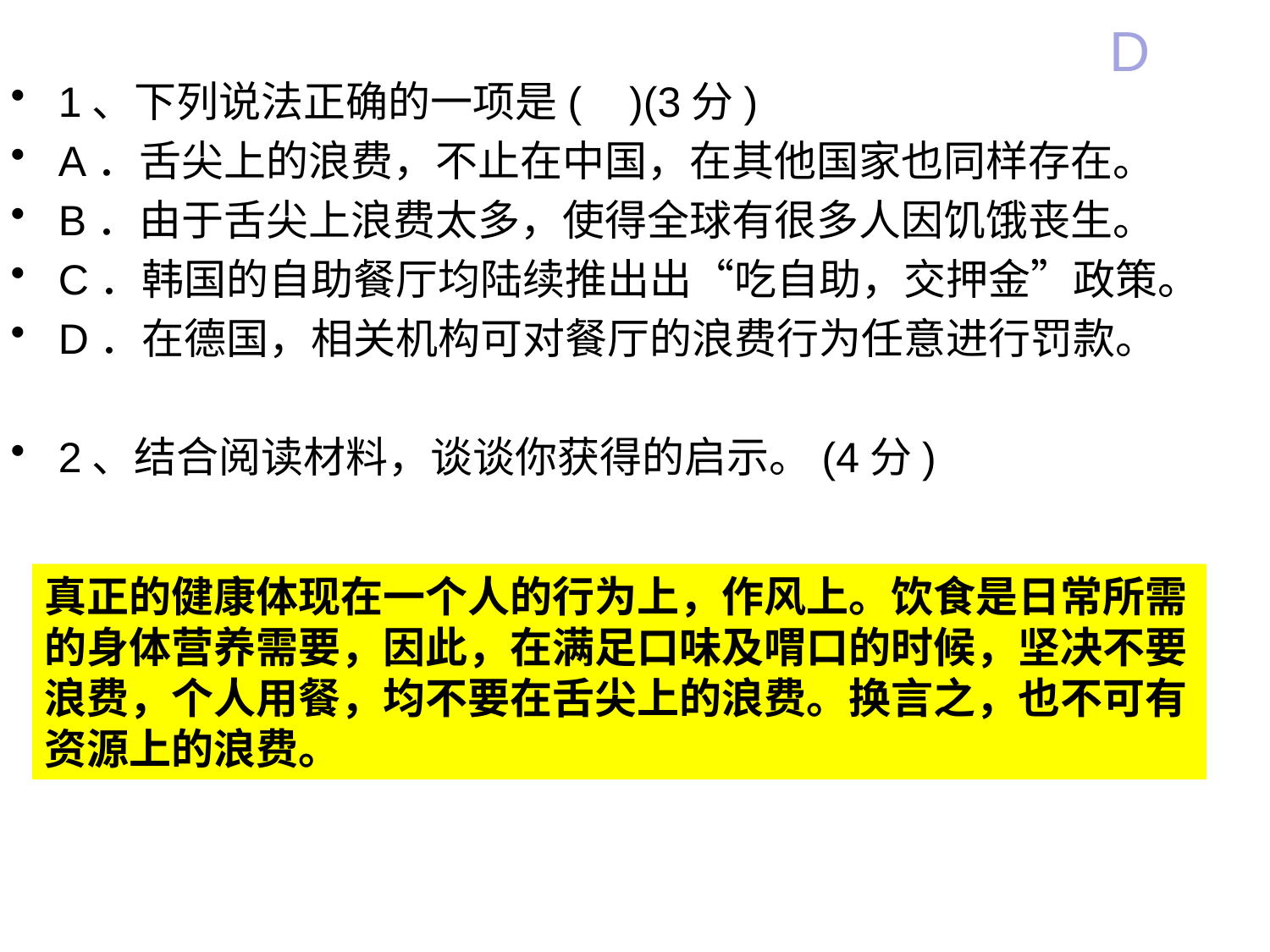

1、下列说法正确的一项是(    )(3分)
A．舌尖上的浪费，不止在中国，在其他国家也同样存在。
B．由于舌尖上浪费太多，使得全球有很多人因饥饿丧生。
C．韩国的自助餐厅均陆续推出出“吃自助，交押金”政策。
D．在德国，相关机构可对餐厅的浪费行为任意进行罚款。

2、结合阅读材料，谈谈你获得的启示。(4分)
D
#
真正的健康体现在一个人的行为上，作风上。饮食是日常所需的身体营养需要，因此，在满足口味及喟口的时候，坚决不要浪费，个人用餐，均不要在舌尖上的浪费。换言之，也不可有资源上的浪费。